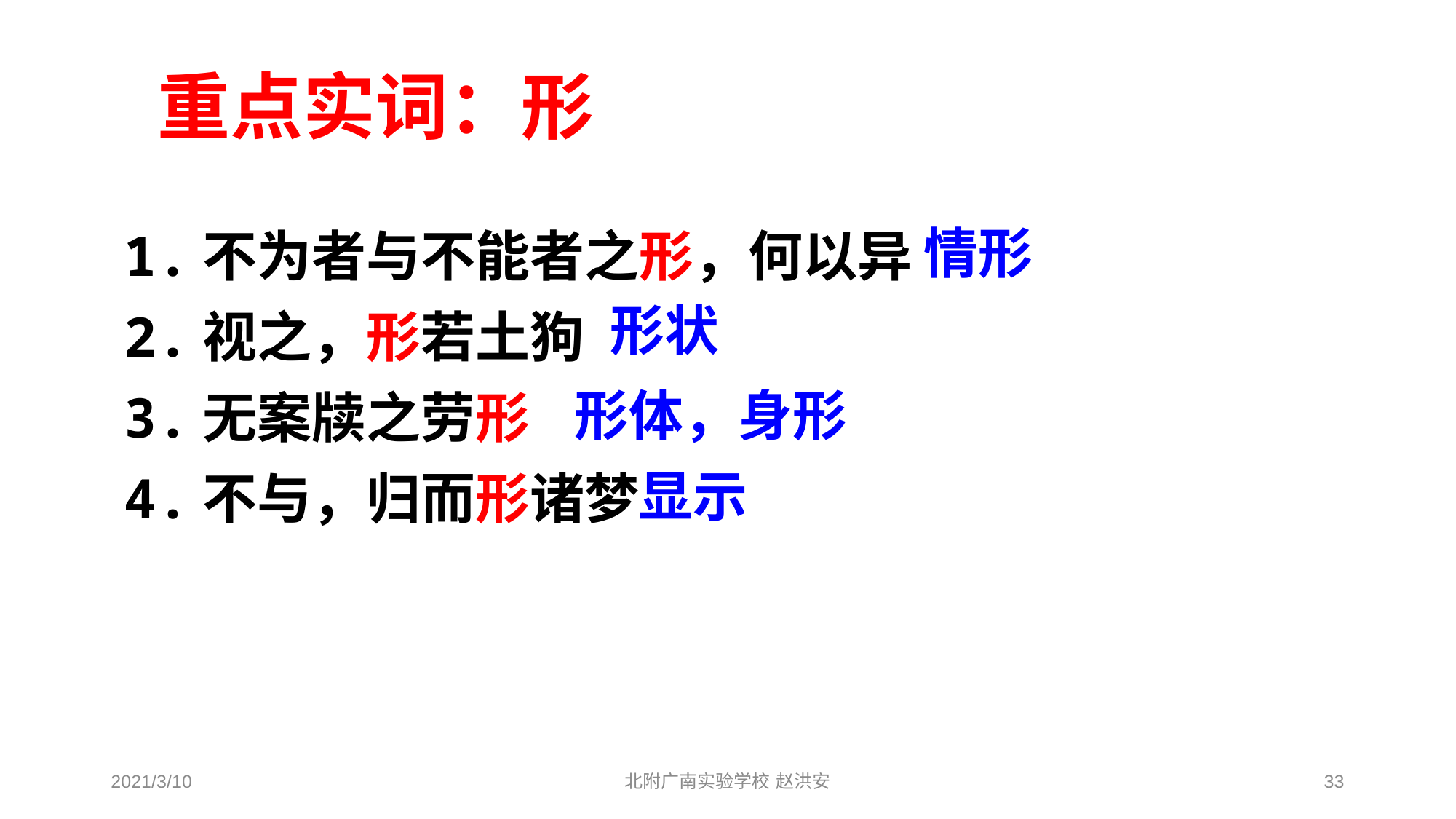

重点实词：形
情形
1.不为者与不能者之形，何以异
2.视之，形若土狗
3.无案牍之劳形
4.不与，归而形诸梦
形状
形体，身形
显示
2021/3/10
北附广南实验学校 赵洪安
33